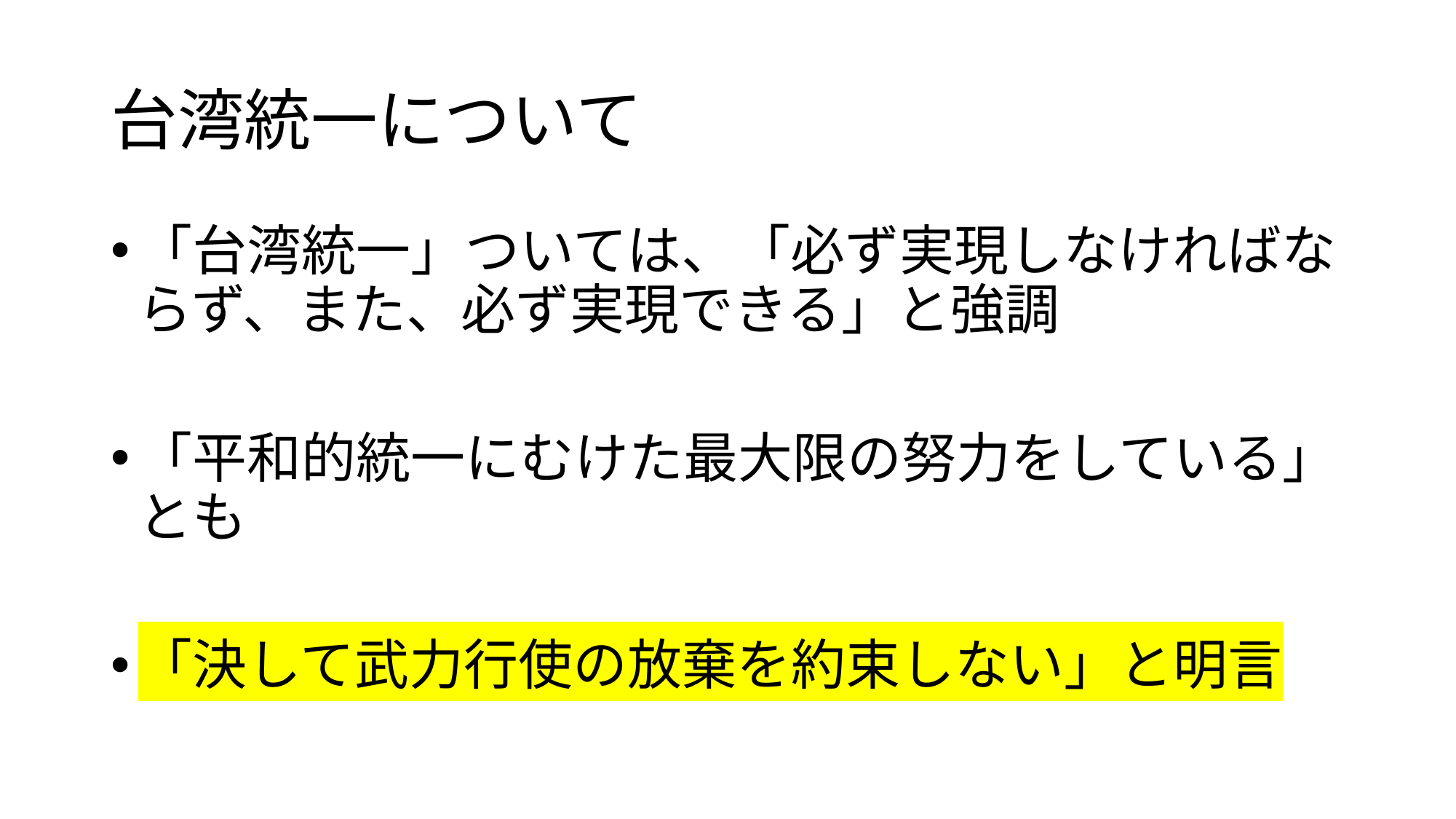

# 台湾統一について
「台湾統一」ついては、「必ず実現しなければならず、また、必ず実現できる」と強調

「平和的統一にむけた最大限の努力をしている」とも

「決して武力行使の放棄を約束しない」と明言